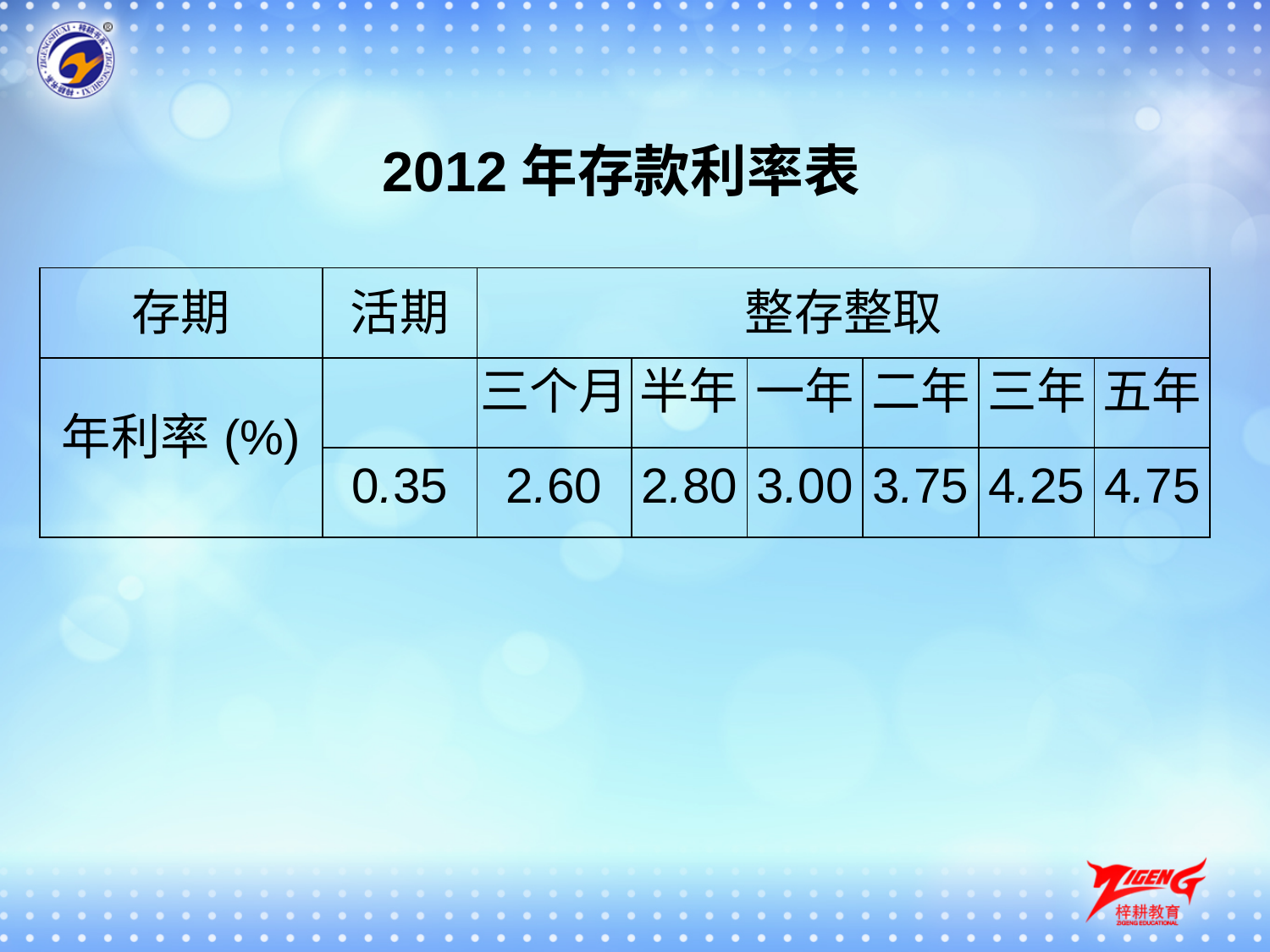

2012年存款利率表
| 存期 | 活期 | 整存整取 |  |  |  |  |  |
| --- | --- | --- | --- | --- | --- | --- | --- |
| 年利率(%) |  | 三个月 | 半年 | 一年 | 二年 | 三年 | 五年 |
|  | 0.35 | 2.60 | 2.80 | 3.00 | 3.75 | 4.25 | 4.75 |